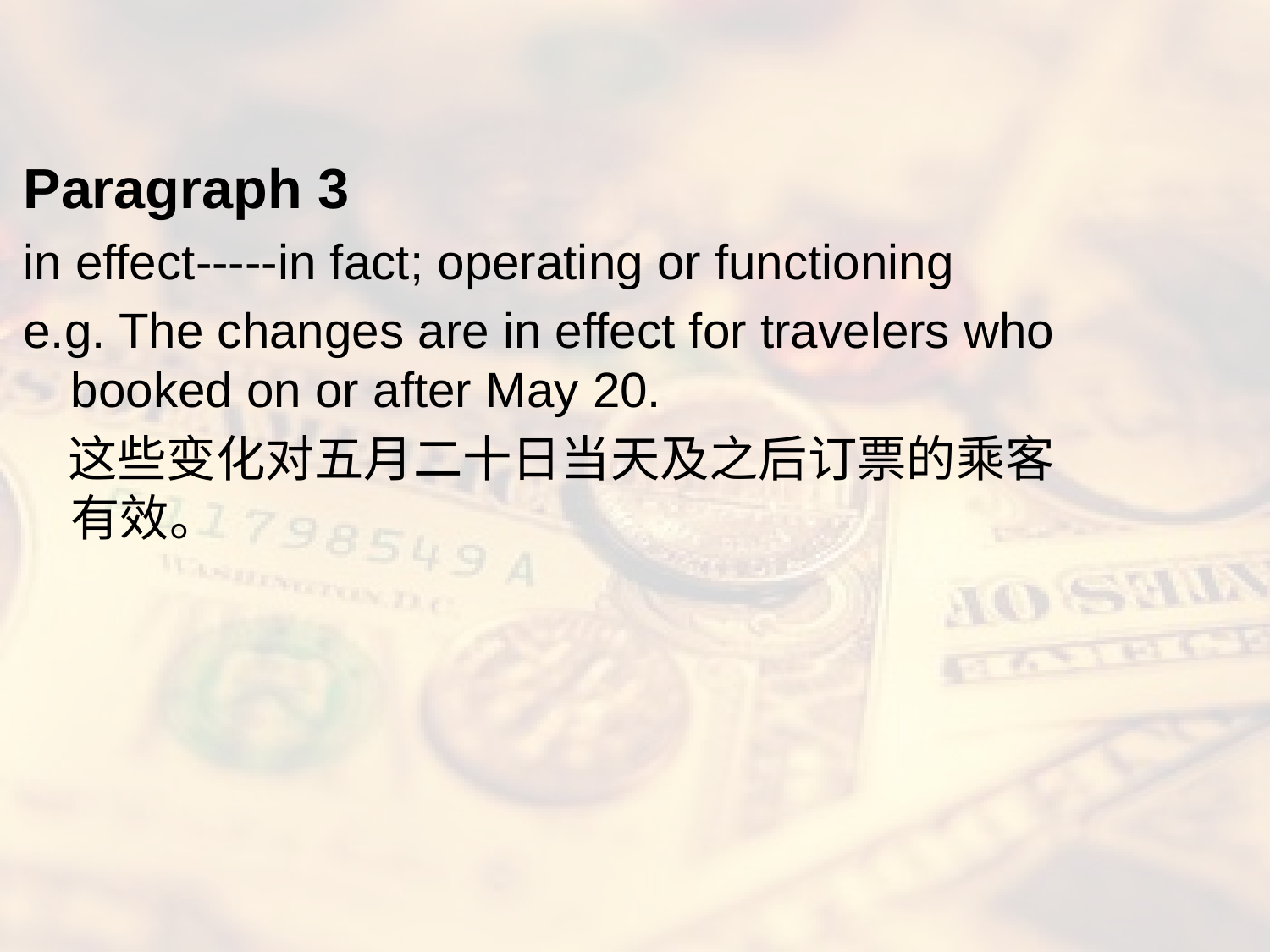

#
Paragraph 3
in effect-----in fact; operating or functioning
e.g. The changes are in effect for travelers who booked on or after May 20.
   这些变化对五月二十日当天及之后订票的乘客有效。